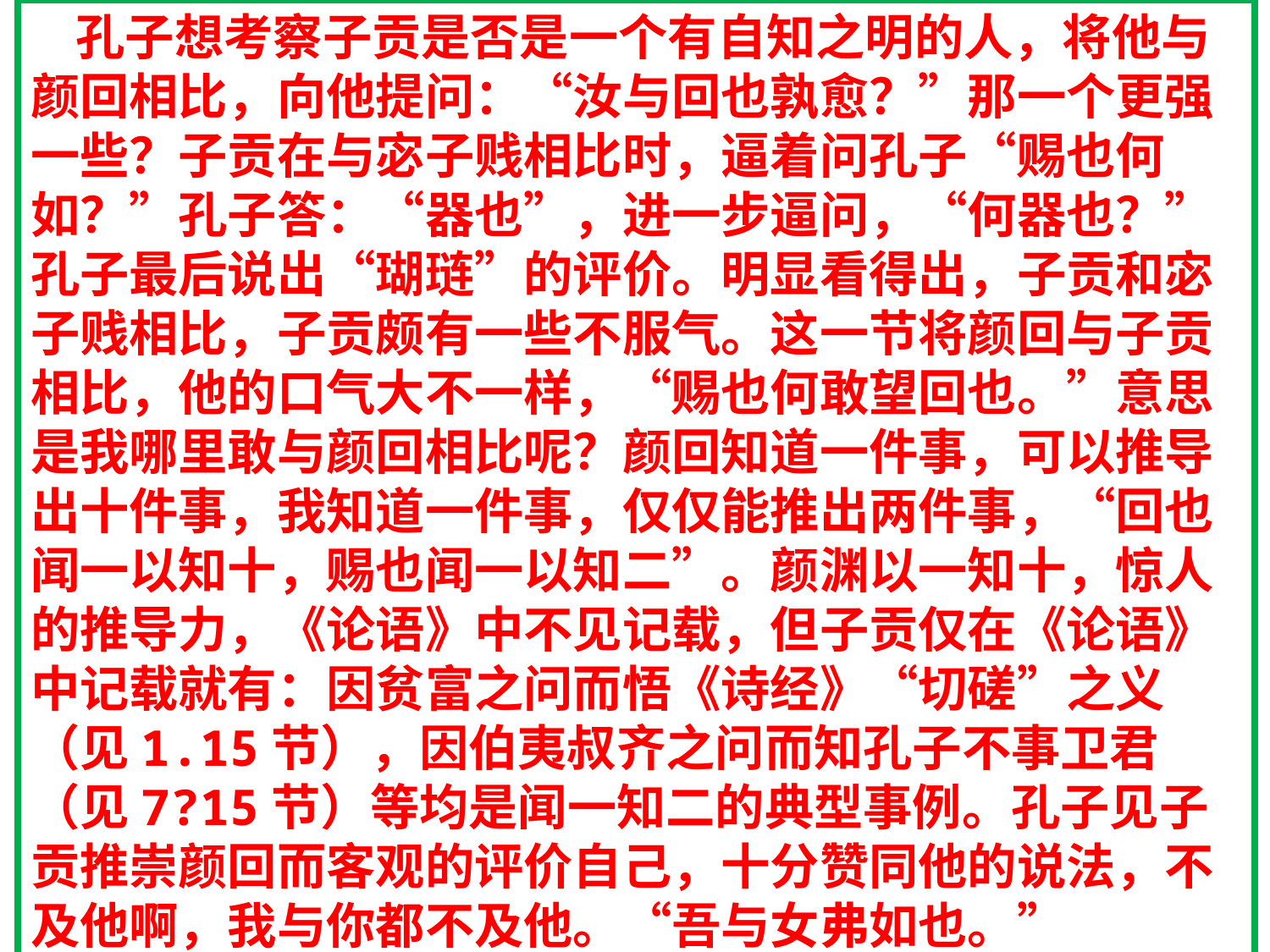

孔子想考察子贡是否是一个有自知之明的人，将他与颜回相比，向他提问：“汝与回也孰愈？”那一个更强一些？子贡在与宓子贱相比时，逼着问孔子“赐也何如？”孔子答：“器也”，进一步逼问，“何器也？”孔子最后说出“瑚琏”的评价。明显看得出，子贡和宓子贱相比，子贡颇有一些不服气。这一节将颜回与子贡相比，他的口气大不一样，“赐也何敢望回也。”意思是我哪里敢与颜回相比呢？颜回知道一件事，可以推导出十件事，我知道一件事，仅仅能推出两件事，“回也闻一以知十，赐也闻一以知二”。颜渊以一知十，惊人的推导力，《论语》中不见记载，但子贡仅在《论语》中记载就有：因贫富之问而悟《诗经》“切磋”之义（见1.15节），因伯夷叔齐之问而知孔子不事卫君（见7?15节）等均是闻一知二的典型事例。孔子见子贡推崇颜回而客观的评价自己，十分赞同他的说法，不及他啊，我与你都不及他。“吾与女弗如也。”